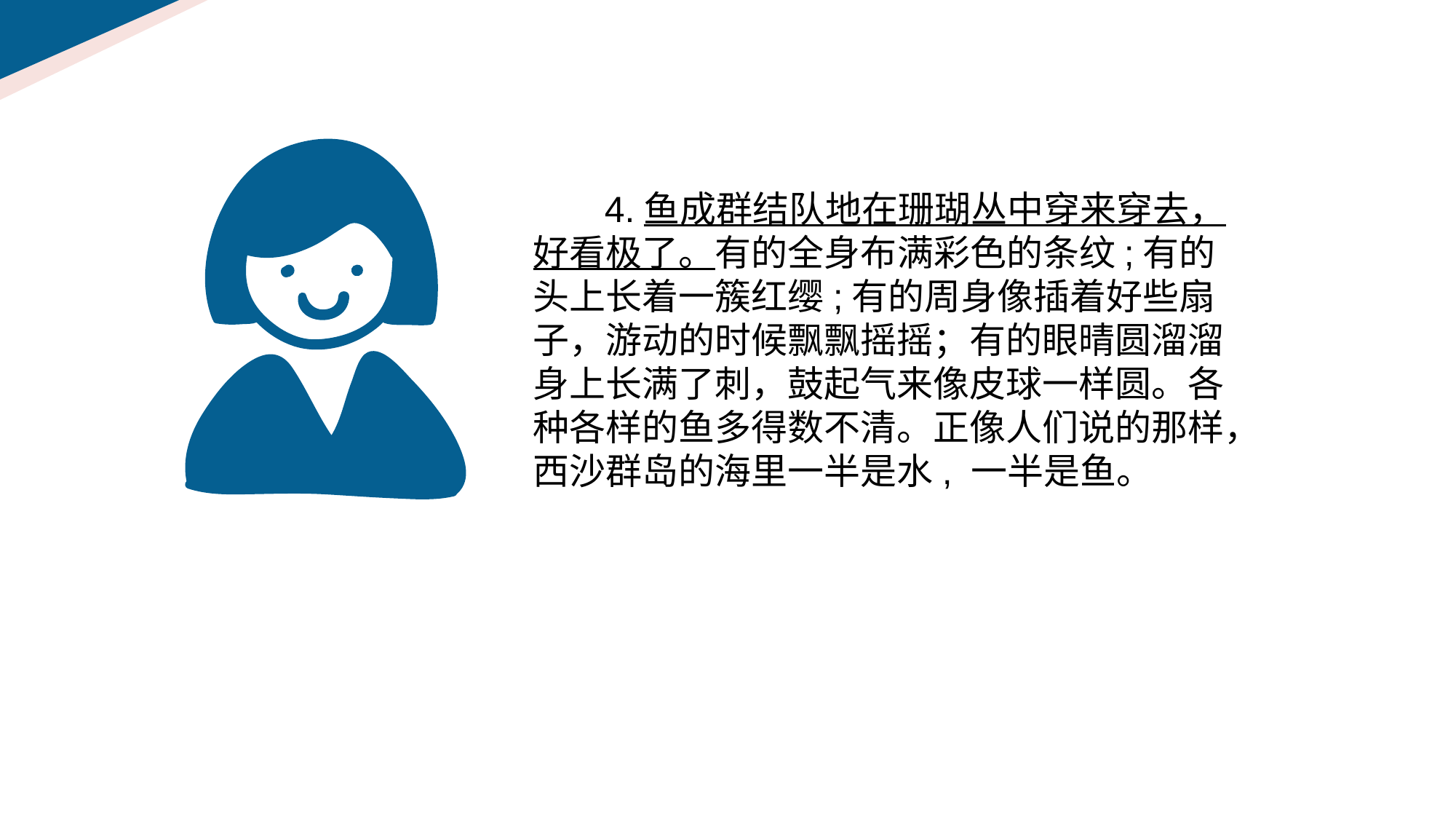

4.鱼成群结队地在珊瑚丛中穿来穿去，好看极了。有的全身布满彩色的条纹;有的头上长着一簇红缨;有的周身像插着好些扇子，游动的时候飘飘摇摇；有的眼晴圆溜溜身上长满了刺，鼓起气来像皮球一样圆。各种各样的鱼多得数不清。正像人们说的那样，西沙群岛的海里一半是水, 一半是鱼。